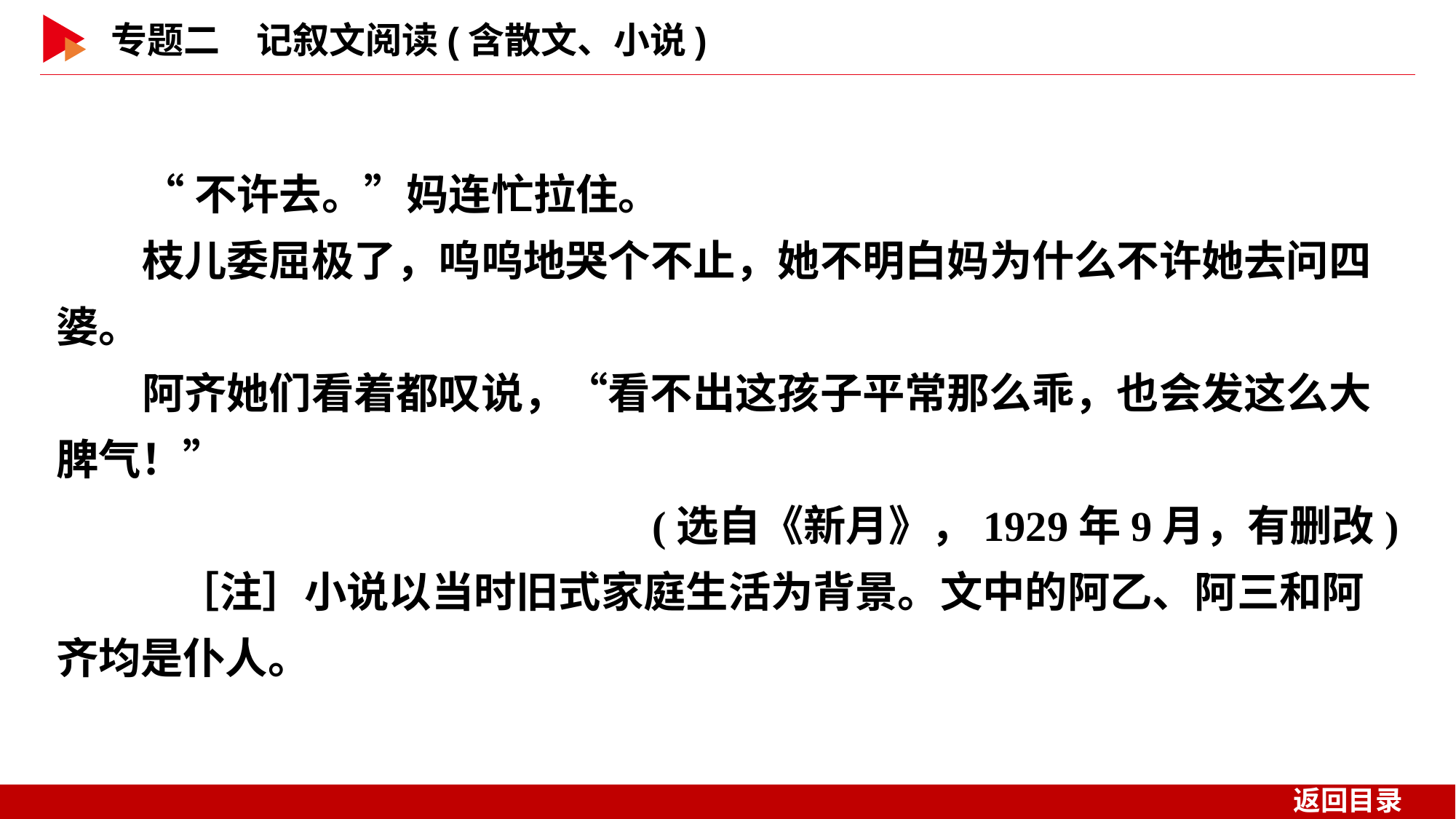

“不许去。”妈连忙拉住。
枝儿委屈极了，呜呜地哭个不止，她不明白妈为什么不许她去问四婆。
阿齐她们看着都叹说，“看不出这孩子平常那么乖，也会发这么大脾气！”
(选自《新月》，1929年9月，有删改)
　　［注］小说以当时旧式家庭生活为背景。文中的阿乙、阿三和阿齐均是仆人。